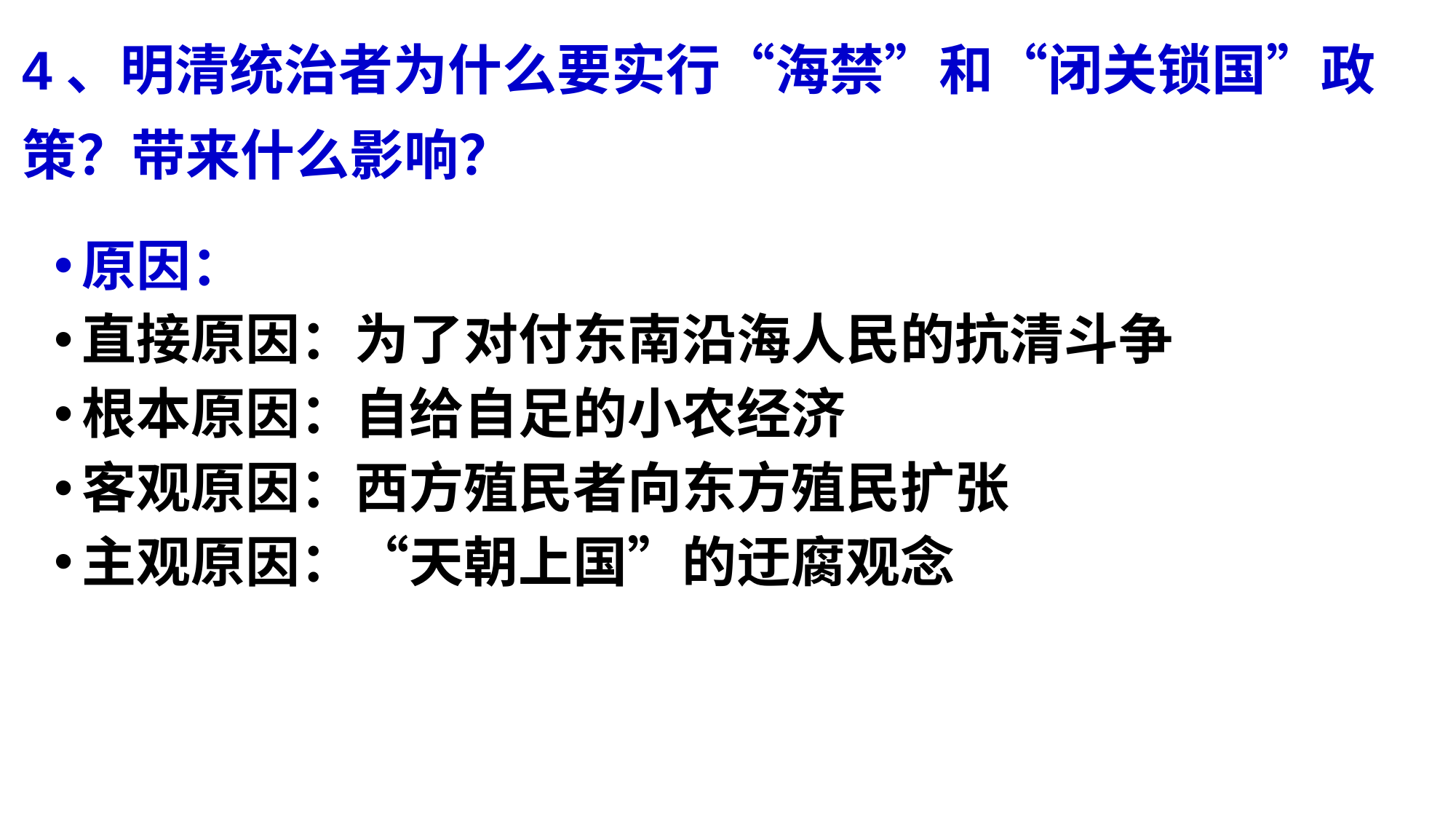

4、明清统治者为什么要实行“海禁”和“闭关锁国”政策？带来什么影响？
原因：
直接原因：为了对付东南沿海人民的抗清斗争
根本原因：自给自足的小农经济
客观原因：西方殖民者向东方殖民扩张
主观原因：“天朝上国”的迂腐观念